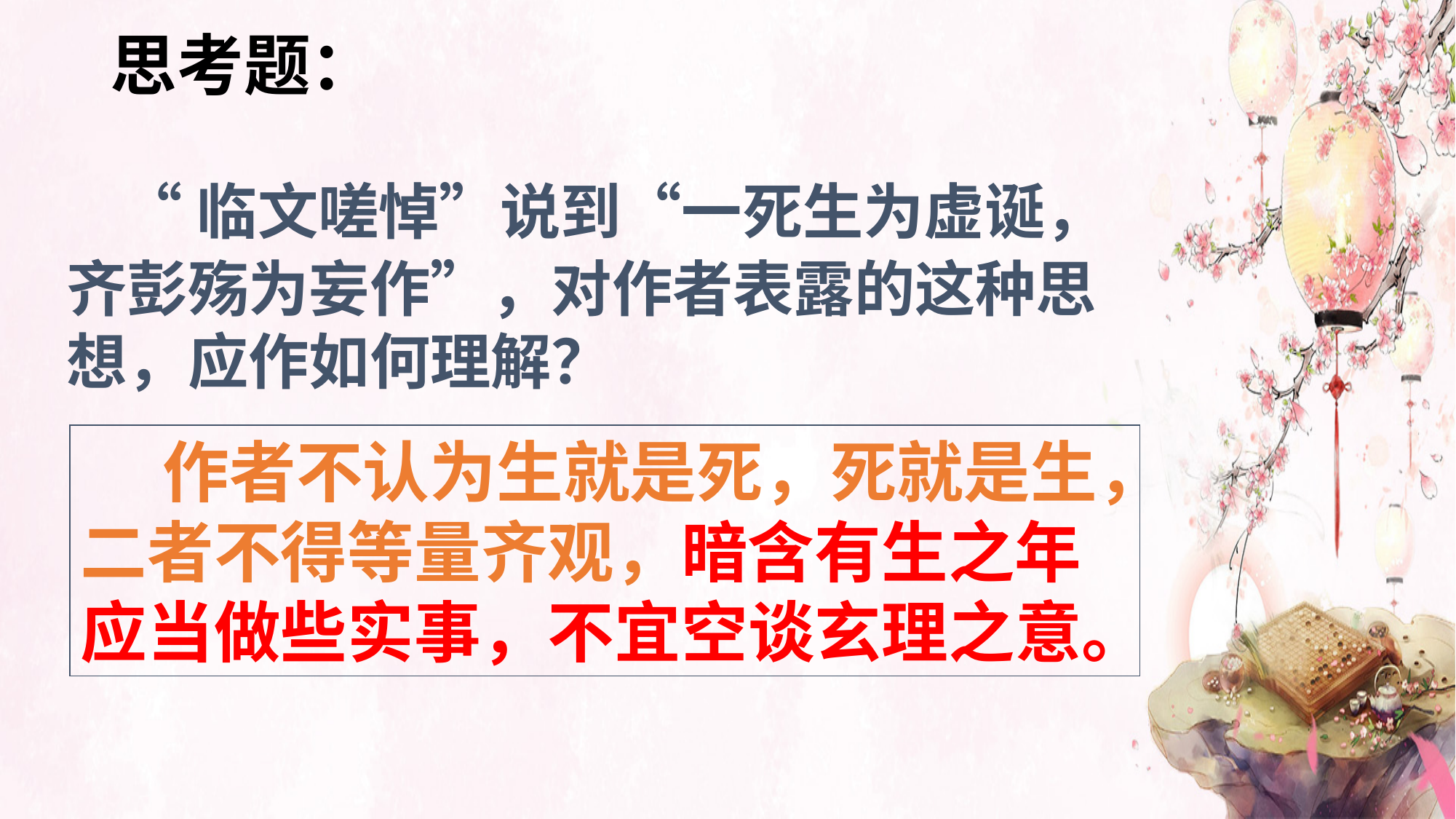

思考题：

   “临文嗟悼”说到“一死生为虚诞，齐彭殇为妄作”，对作者表露的这种思想，应作如何理解？
         作者不认为生就是死，死就是生，二者不得等量齐观，暗含有生之年应当做些实事，不宜空谈玄理之意。